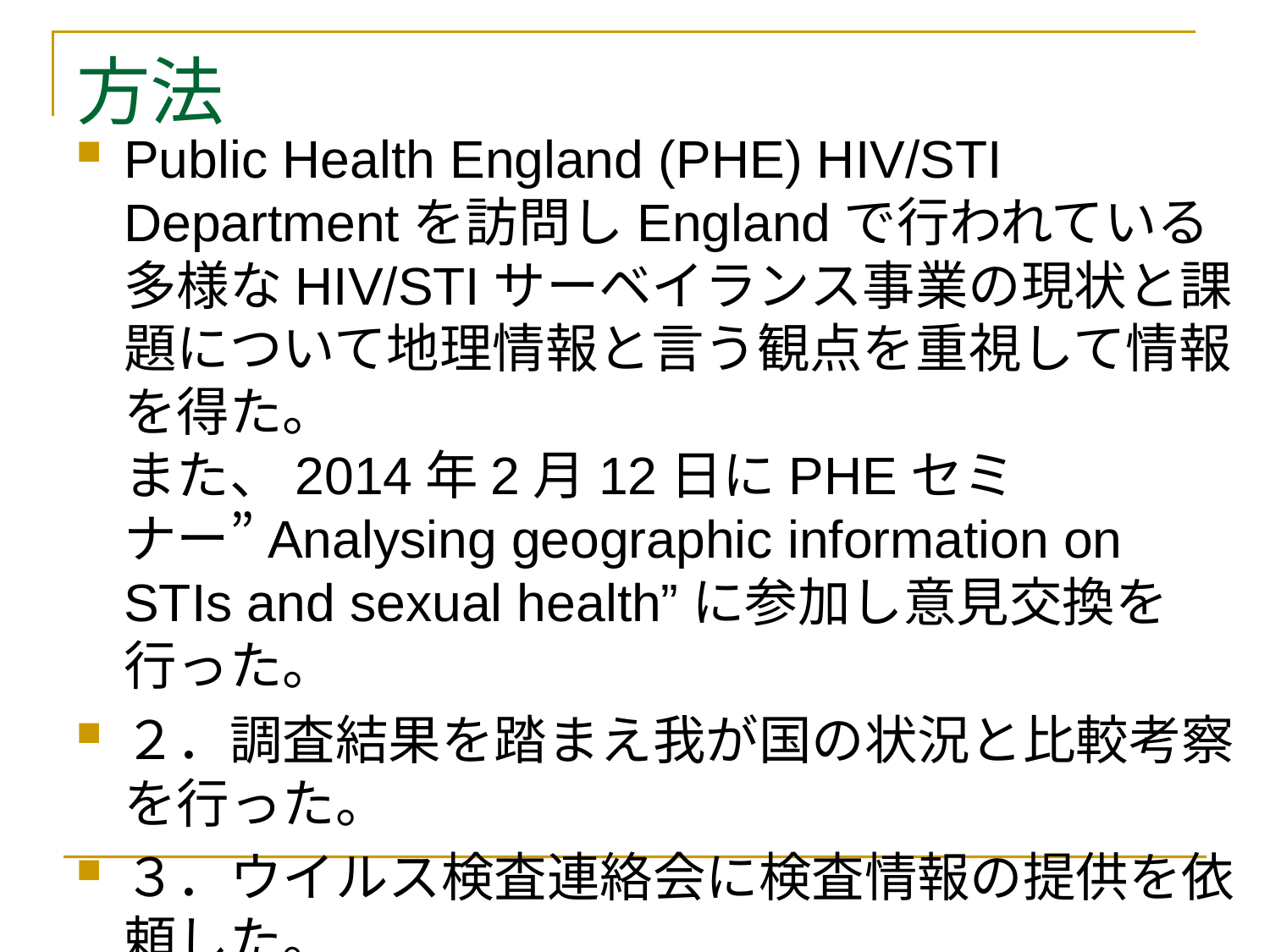

# 方法
Public Health England (PHE) HIV/STI Departmentを訪問しEnglandで行われている多様なHIV/STIサーベイランス事業の現状と課題について地理情報と言う観点を重視して情報を得た。
また、2014年2月12日にPHEセミナー”Analysing geographic information on STIs and sexual health”に参加し意見交換を行った。
２．調査結果を踏まえ我が国の状況と比較考察を行った。
３．ウイルス検査連絡会に検査情報の提供を依頼した。